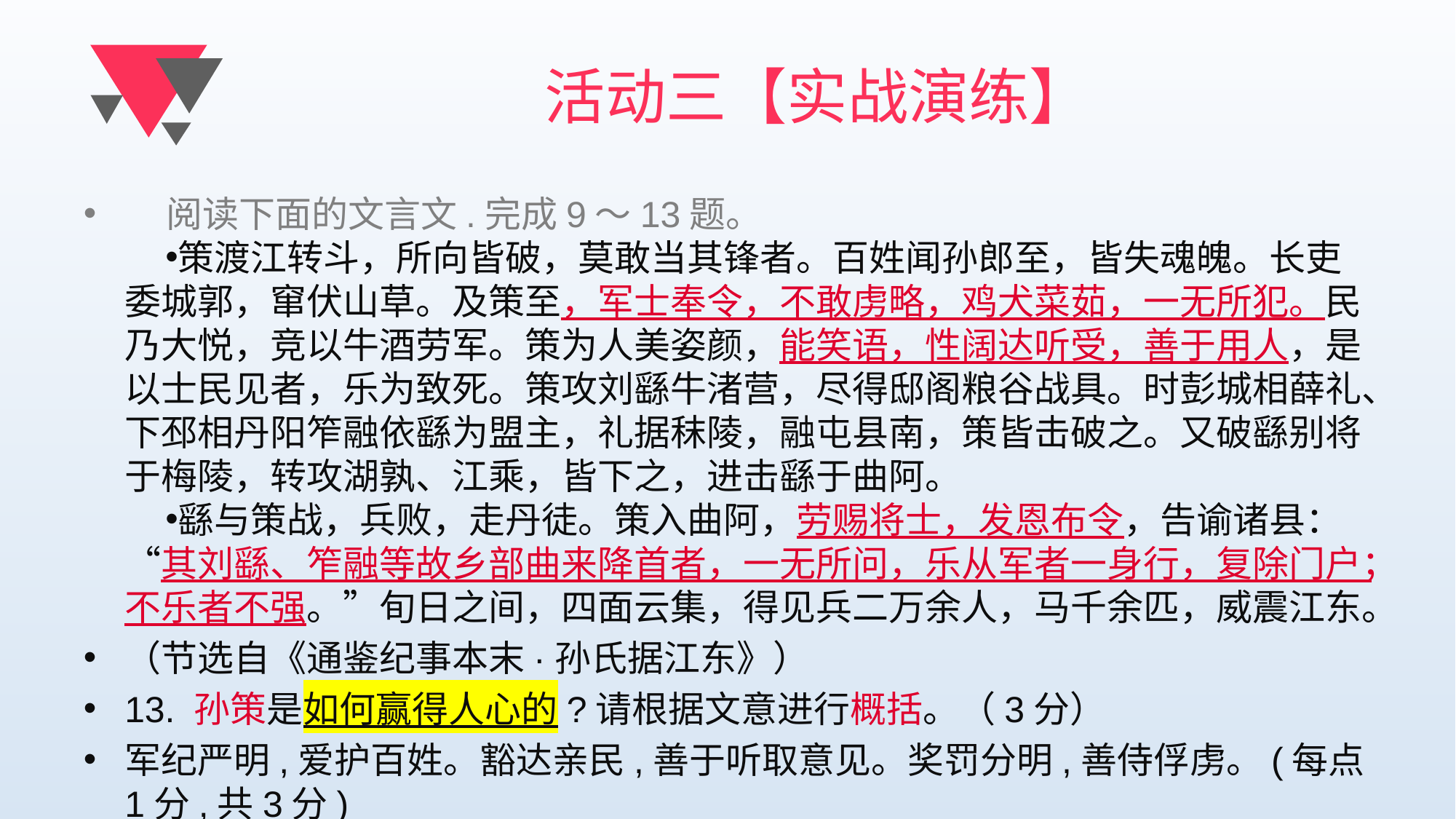

# 活动三【实战演练】
    阅读下面的文言文.完成9～13题。
策渡江转斗，所向皆破，莫敢当其锋者。百姓闻孙郎至，皆失魂魄。长吏委城郭，窜伏山草。及策至，军士奉令，不敢虏略，鸡犬菜茹，一无所犯。民乃大悦，竞以牛酒劳军。策为人美姿颜，能笑语，性阔达听受，善于用人，是以士民见者，乐为致死。策攻刘繇牛渚营，尽得邸阁粮谷战具。时彭城相薛礼、下邳相丹阳笮融依繇为盟主，礼据秣陵，融屯县南，策皆击破之。又破繇别将于梅陵，转攻湖孰、江乘，皆下之，进击繇于曲阿。
繇与策战，兵败，走丹徒。策入曲阿，劳赐将士，发恩布令，告谕诸县：“其刘繇、笮融等故乡部曲来降首者，一无所问，乐从军者一身行，复除门户；不乐者不强。”旬日之间，四面云集，得见兵二万余人，马千余匹，威震江东。
（节选自《通鉴纪事本末·孙氏据江东》）
13. 孙策是如何赢得人心的?请根据文意进行概括。（3分）
军纪严明,爱护百姓。豁达亲民,善于听取意见。奖罚分明,善侍俘虏。(每点1分,共3分)